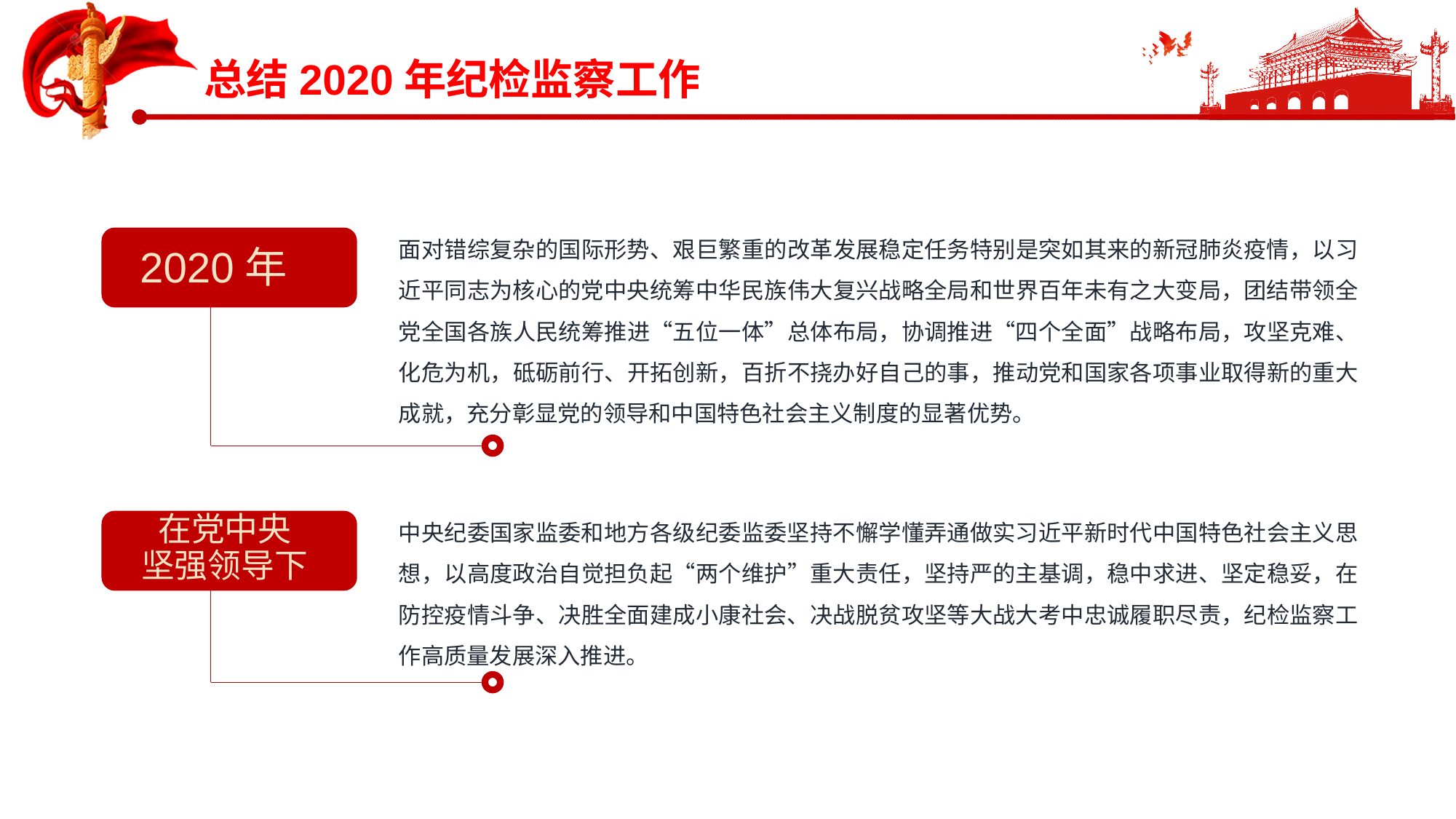

面对错综复杂的国际形势、艰巨繁重的改革发展稳定任务特别是突如其来的新冠肺炎疫情，以习近平同志为核心的党中央统筹中华民族伟大复兴战略全局和世界百年未有之大变局，团结带领全党全国各族人民统筹推进“五位一体”总体布局，协调推进“四个全面”战略布局，攻坚克难、化危为机，砥砺前行、开拓创新，百折不挠办好自己的事，推动党和国家各项事业取得新的重大成就，充分彰显党的领导和中国特色社会主义制度的显著优势。

2020年

中央纪委国家监委和地方各级纪委监委坚持不懈学懂弄通做实习近平新时代中国特色社会主义思想，以高度政治自觉担负起“两个维护”重大责任，坚持严的主基调，稳中求进、坚定稳妥，在防控疫情斗争、决胜全面建成小康社会、决战脱贫攻坚等大战大考中忠诚履职尽责，纪检监察工作高质量发展深入推进。

在党中央
坚强领导下